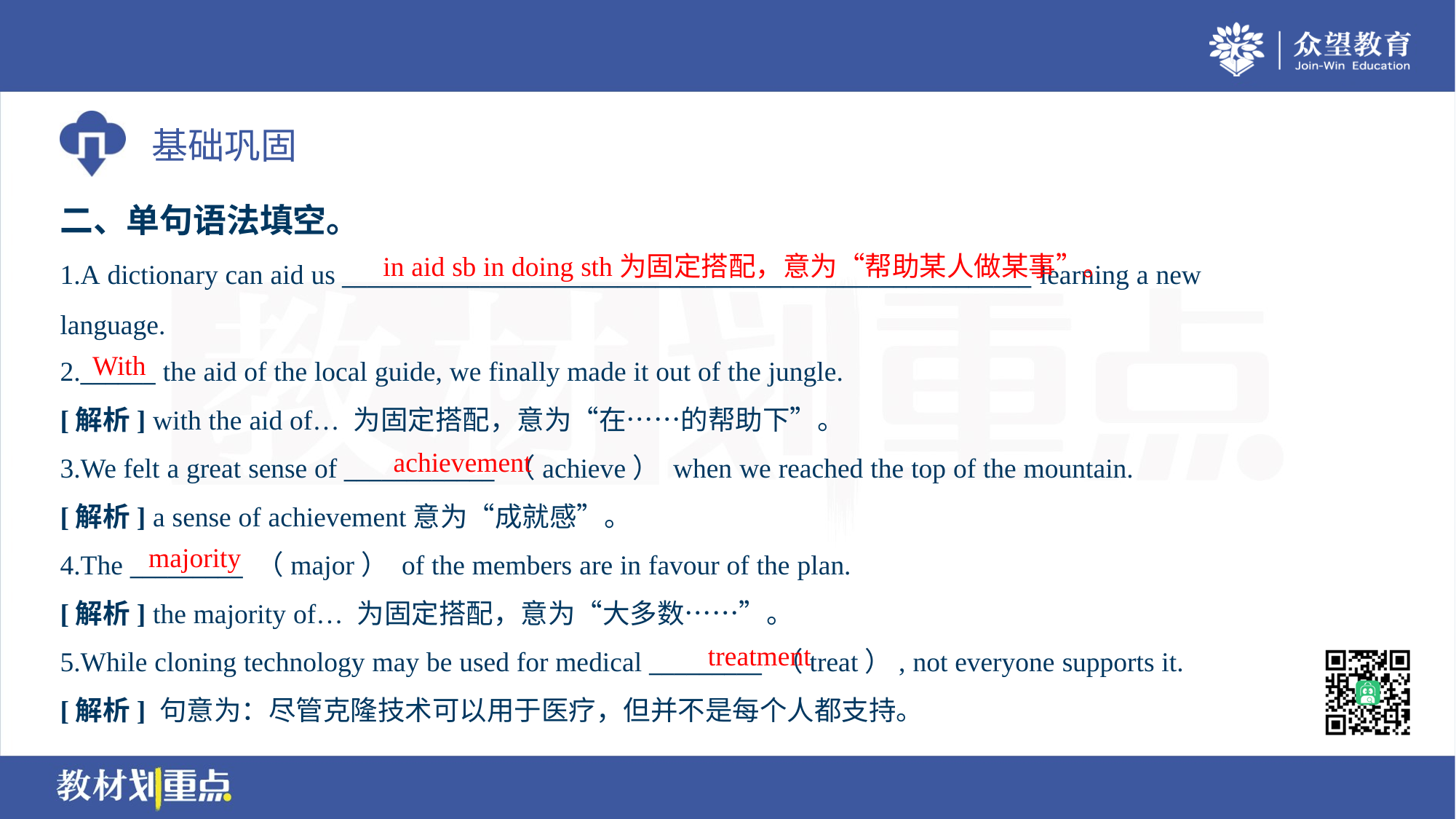

二、单句语法填空。
in aid sb in doing sth为固定搭配，意为“帮助某人做某事”。
1.A dictionary can aid us _______________________________________________________ learning a new
language.
2.______ the aid of the local guide, we finally made it out of the jungle.
With
[解析] with the aid of… 为固定搭配，意为“在……的帮助下”。
achievement
3.We felt a great sense of ____________ （achieve） when we reached the top of the mountain.
[解析] a sense of achievement意为“成就感”。
majority
4.The _________ （major） of the members are in favour of the plan.
[解析] the majority of… 为固定搭配，意为“大多数……”。
treatment
5.While cloning technology may be used for medical _________ （treat）, not everyone supports it.
[解析] 句意为：尽管克隆技术可以用于医疗，但并不是每个人都支持。